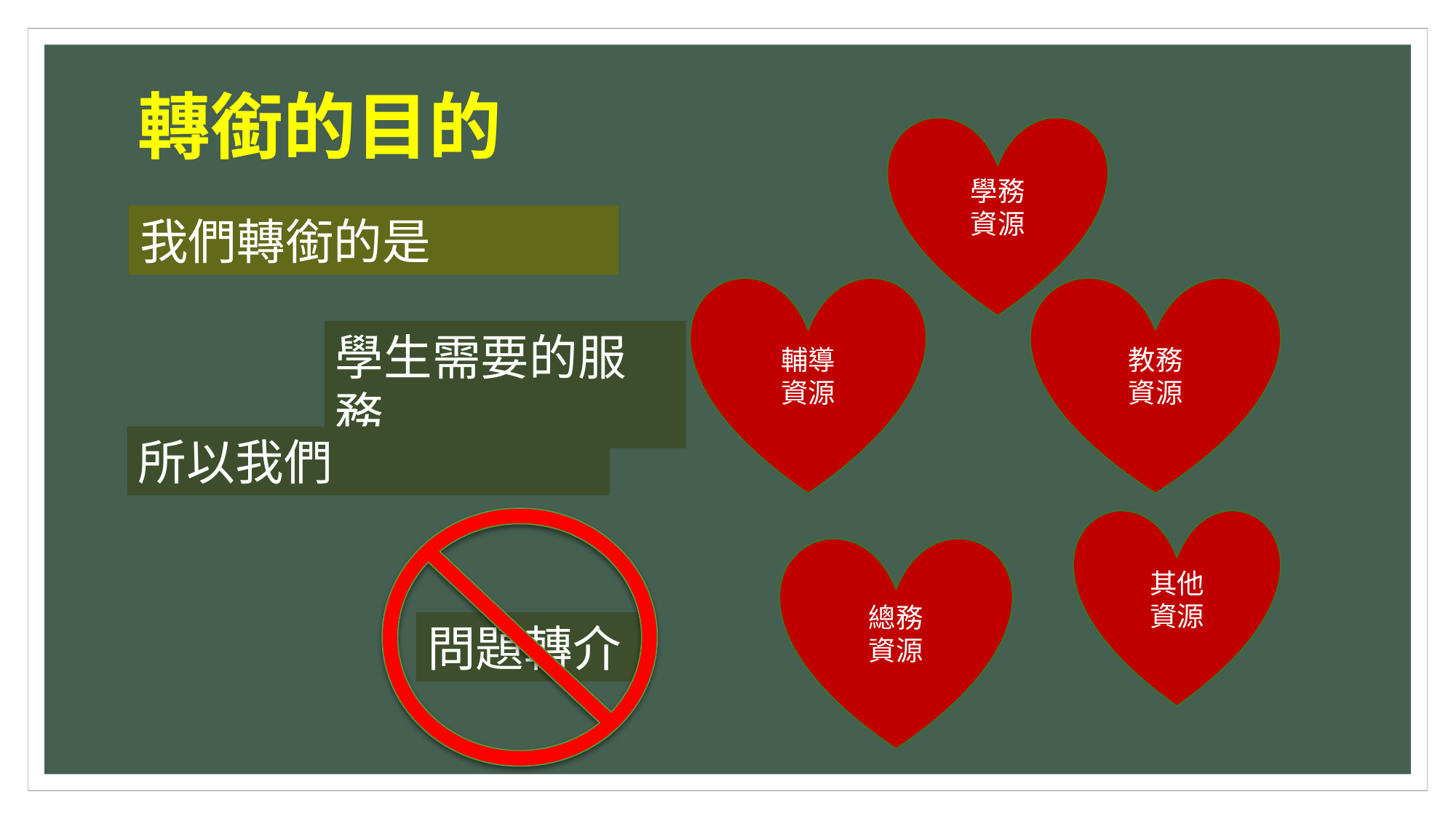

# 轉銜的目的
學務
資源
我們轉銜的是
輔導
資源
教務
資源
學生需要的服務
所以我們

其他
資源
總務
資源
問題轉介